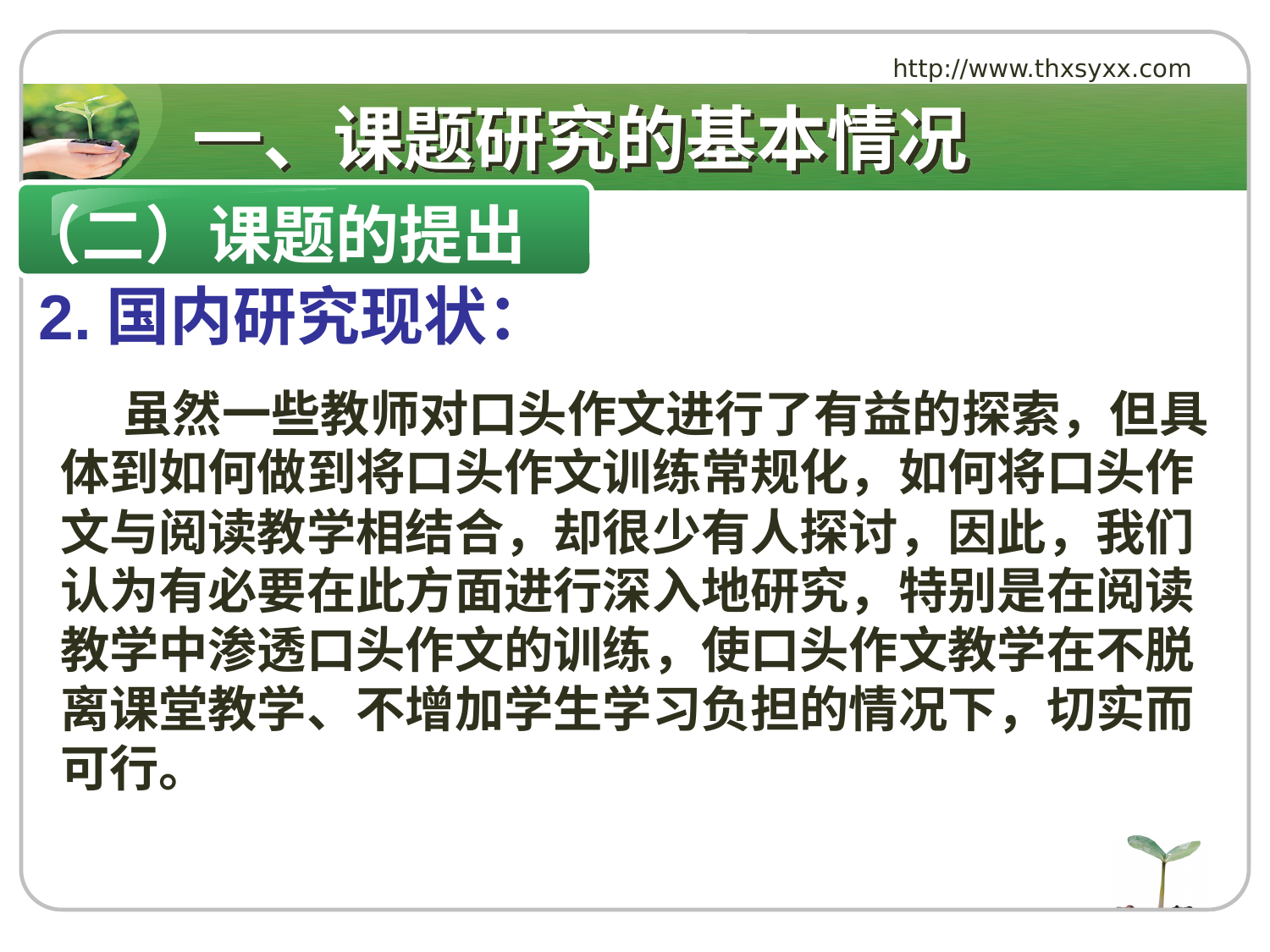

http://www.thxsyxx.com
# 一、课题研究的基本情况

（二）课题的提出
 2.国内研究现状：
         虽然一些教师对口头作文进行了有益的探索，但具体到如何做到将口头作文训练常规化，如何将口头作文与阅读教学相结合，却很少有人探讨，因此，我们认为有必要在此方面进行深入地研究，特别是在阅读教学中渗透口头作文的训练，使口头作文教学在不脱离课堂教学、不增加学生学习负担的情况下，切实而可行。